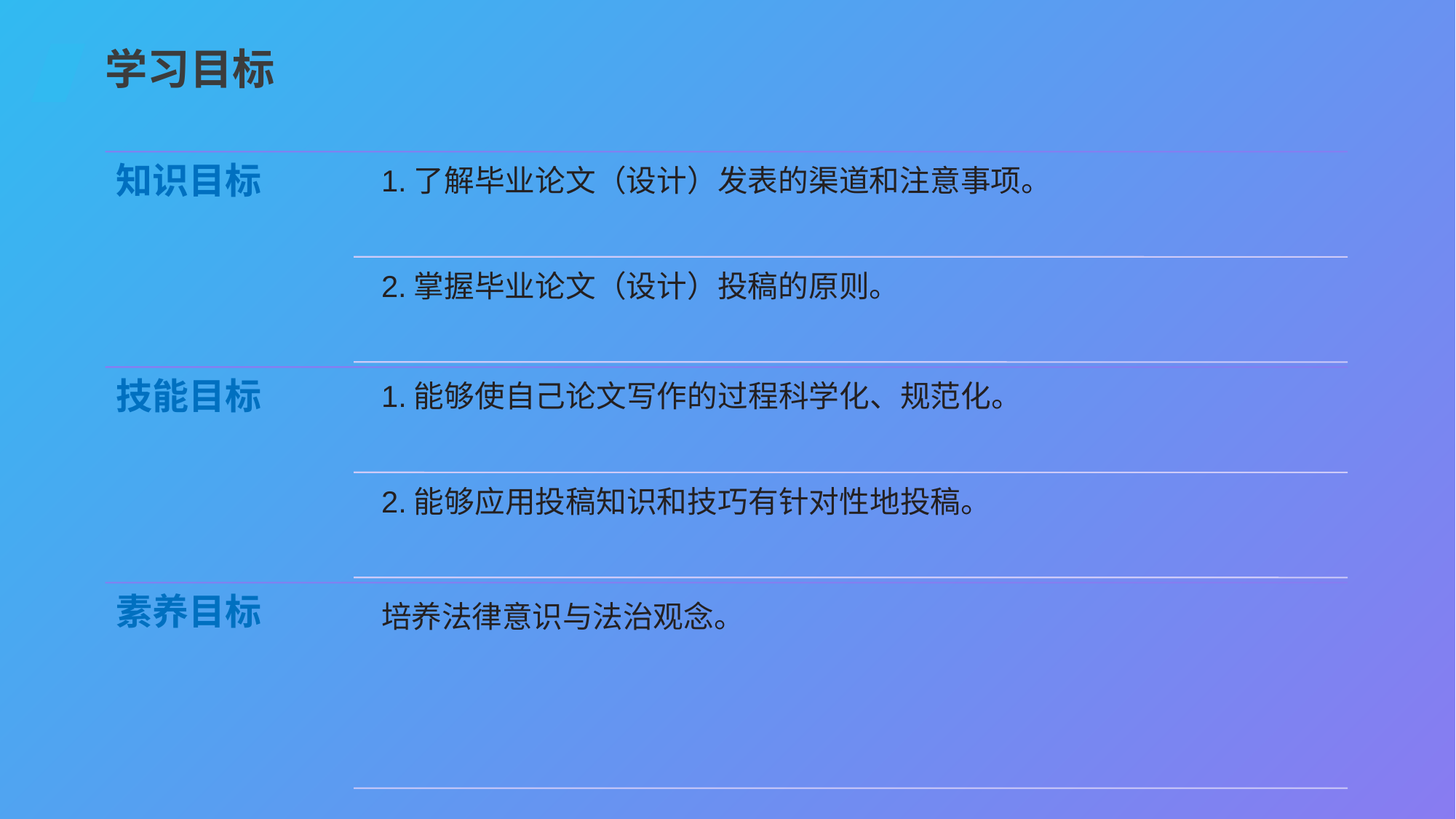

学习目标
知识目标
1.了解毕业论文（设计）发表的渠道和注意事项。
2.掌握毕业论文（设计）投稿的原则。
技能目标
1.能够使自己论文写作的过程科学化、规范化。
2.能够应用投稿知识和技巧有针对性地投稿。
素养目标
培养法律意识与法治观念。